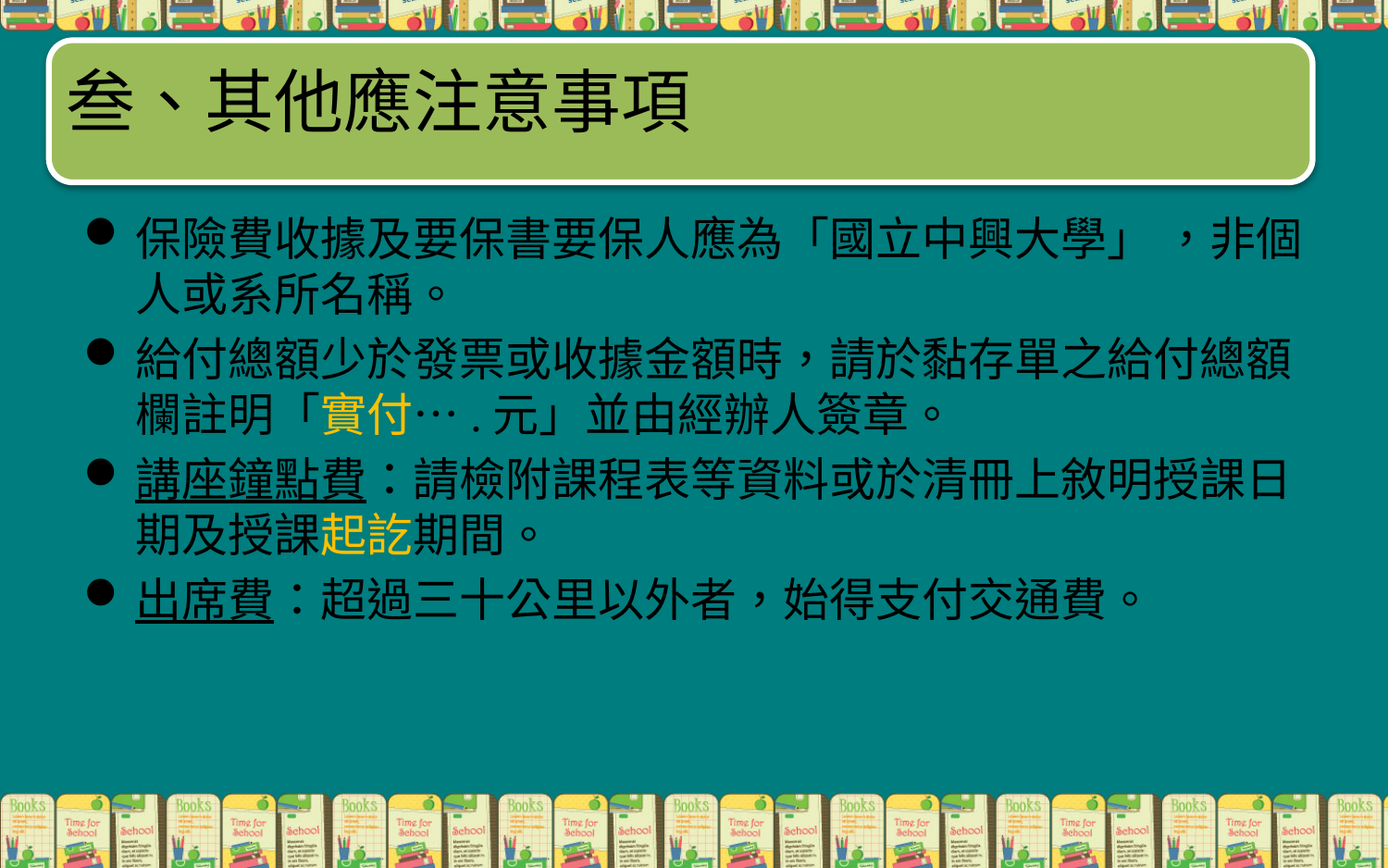

#

叁、其他應注意事項
保險費收據及要保書要保人應為「國立中興大學」 ，非個人或系所名稱。
給付總額少於發票或收據金額時，請於黏存單之給付總額欄註明「實付….元」並由經辦人簽章。
講座鐘點費：請檢附課程表等資料或於清冊上敘明授課日期及授課起訖期間。
出席費：超過三十公里以外者，始得支付交通費。